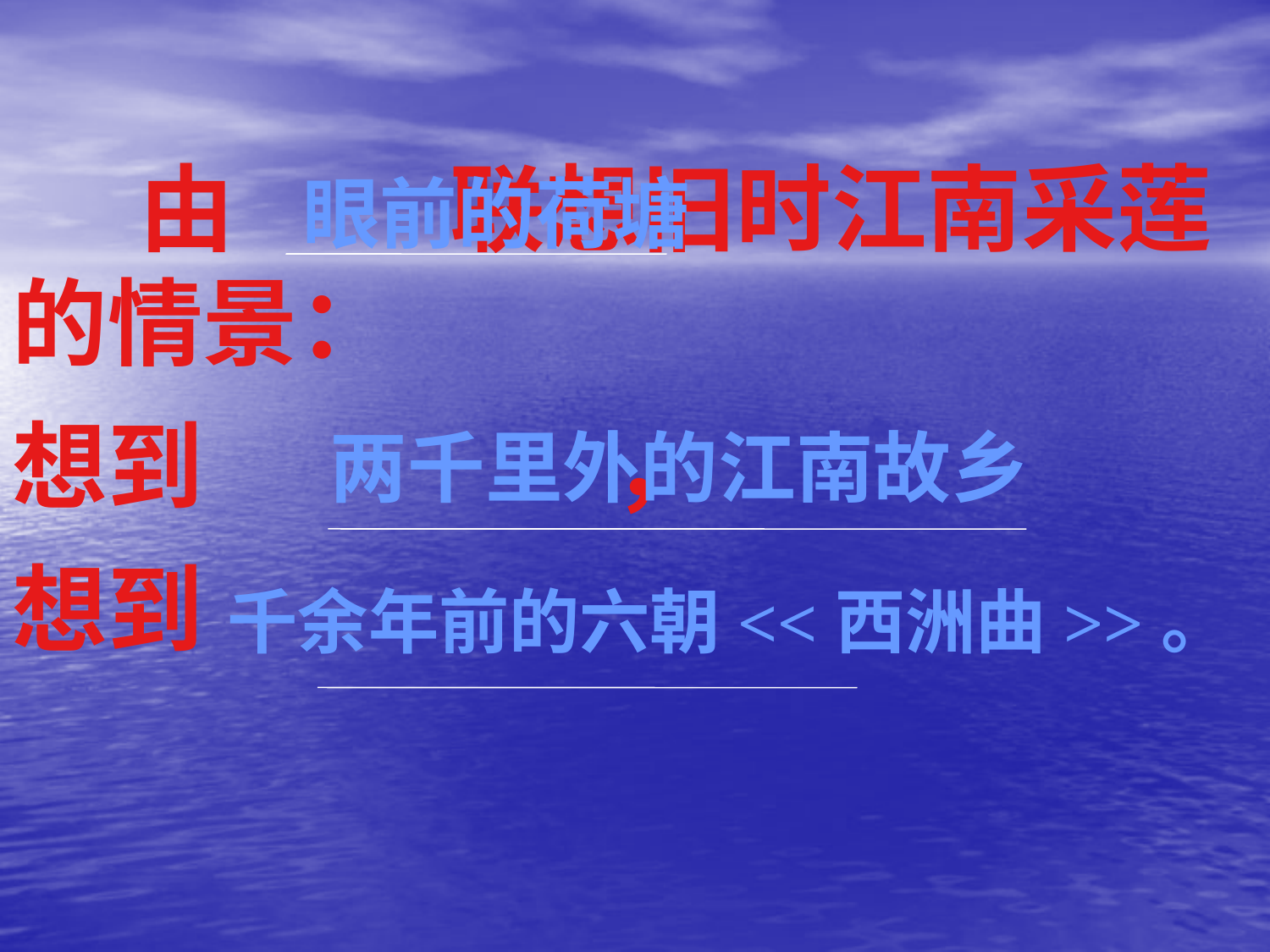

由          联想旧时江南采莲的情景：
想到                   ，
想到

 眼前的荷塘

两千里外的江南故乡

千余年前的六朝<<西洲曲>>。